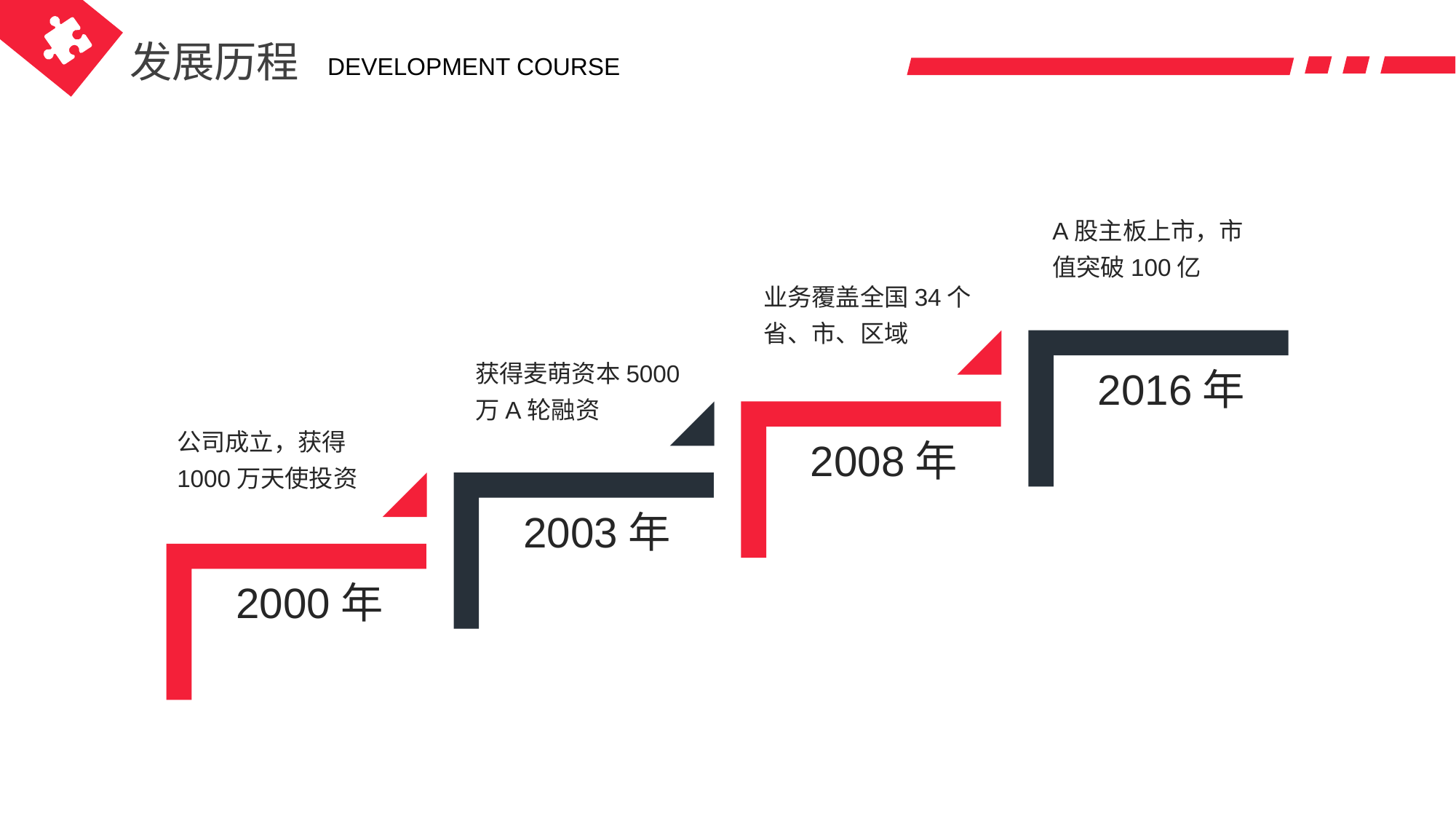

发展历程
DEVELOPMENT COURSE
A股主板上市，市值突破100亿
2000年
2003年
2008年
2016年
业务覆盖全国34个省、市、区域
获得麦萌资本5000万A轮融资
公司成立，获得1000万天使投资